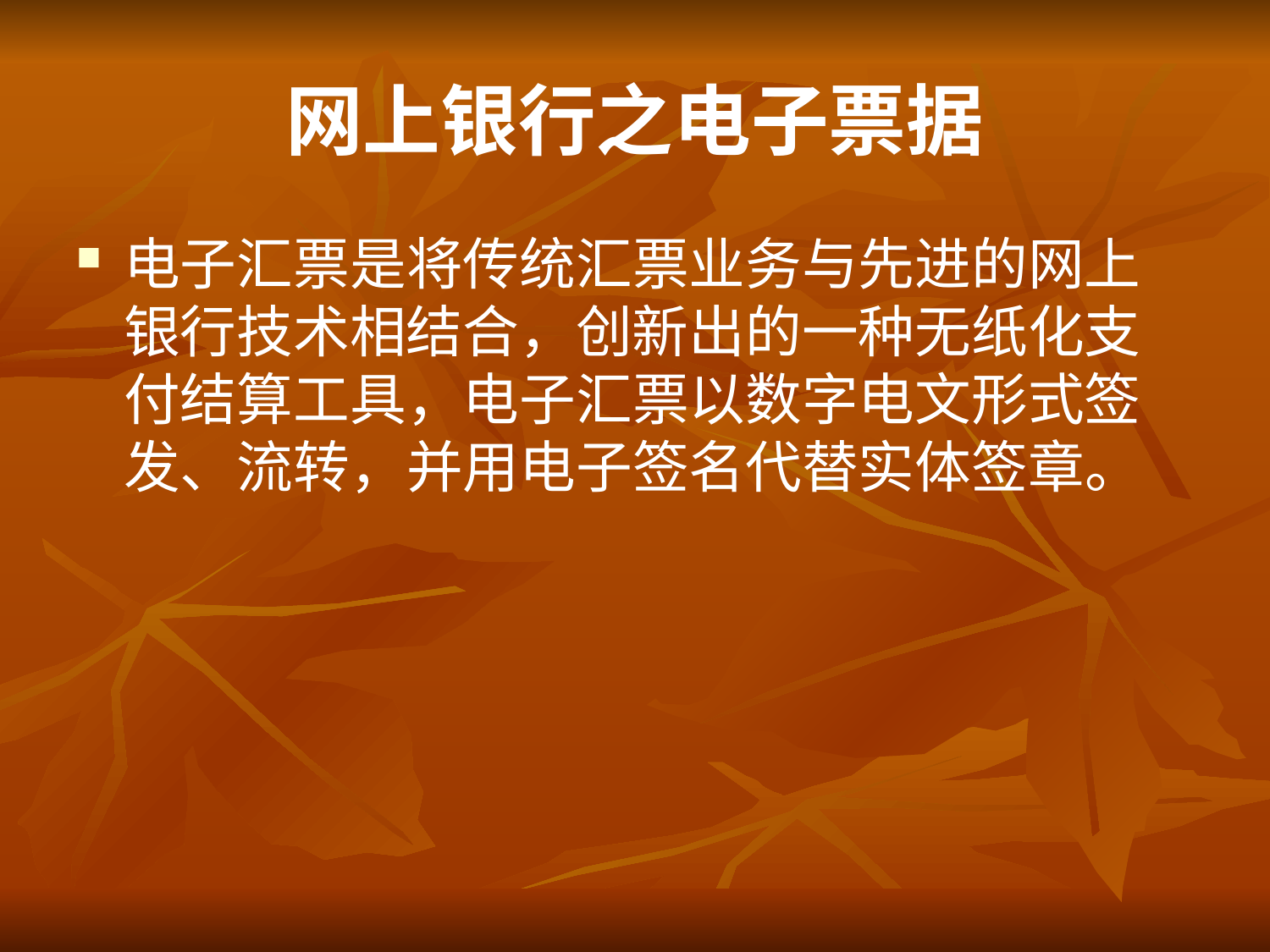

# 网上银行之电子票据
电子汇票是将传统汇票业务与先进的网上银行技术相结合，创新出的一种无纸化支付结算工具，电子汇票以数字电文形式签发、流转，并用电子签名代替实体签章。